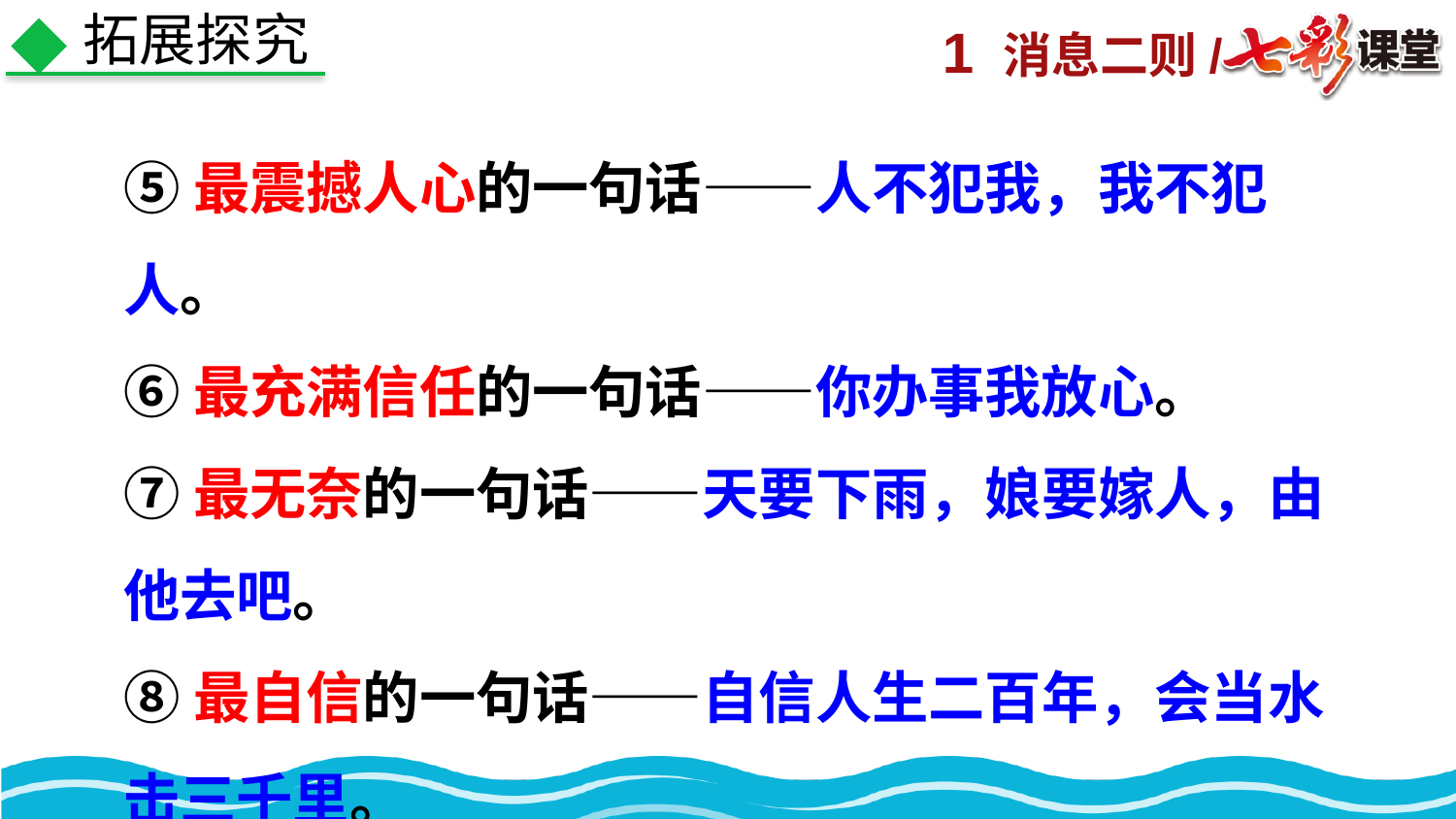

拓展探究

⑤最震撼人心的一句话——人不犯我，我不犯人。
⑥最充满信任的一句话——你办事我放心。
⑦最无奈的一句话——天要下雨，娘要嫁人，由他去吧。
⑧最自信的一句话——自信人生二百年，会当水击三千里。